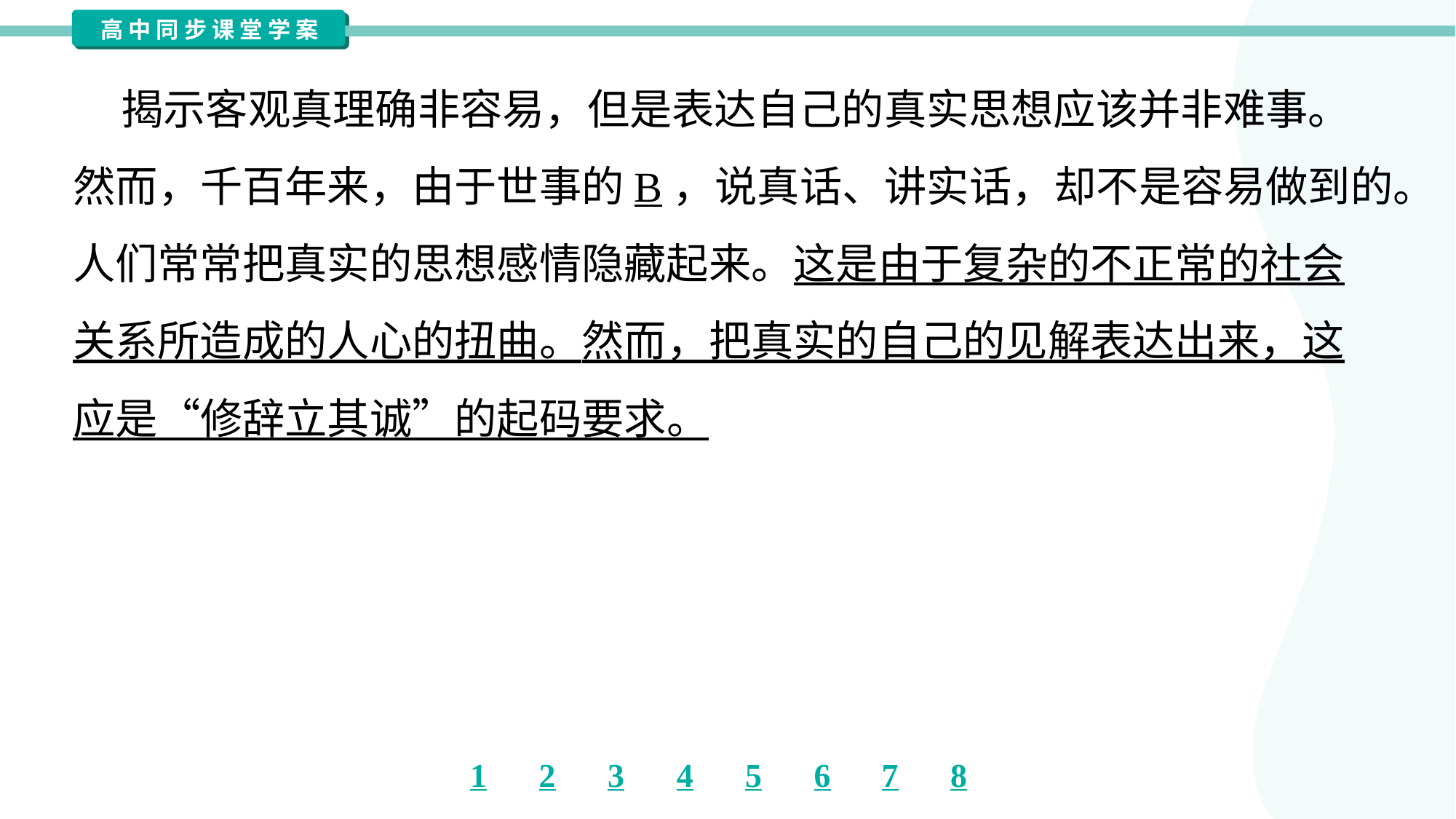

揭示客观真理确非容易，但是表达自己的真实思想应该并非难事。
然而，千百年来，由于世事的B，说真话、讲实话，却不是容易做到的。
人们常常把真实的思想感情隐藏起来。这是由于复杂的不正常的社会
关系所造成的人心的扭曲。然而，把真实的自己的见解表达出来，这
应是“修辞立其诚”的起码要求。